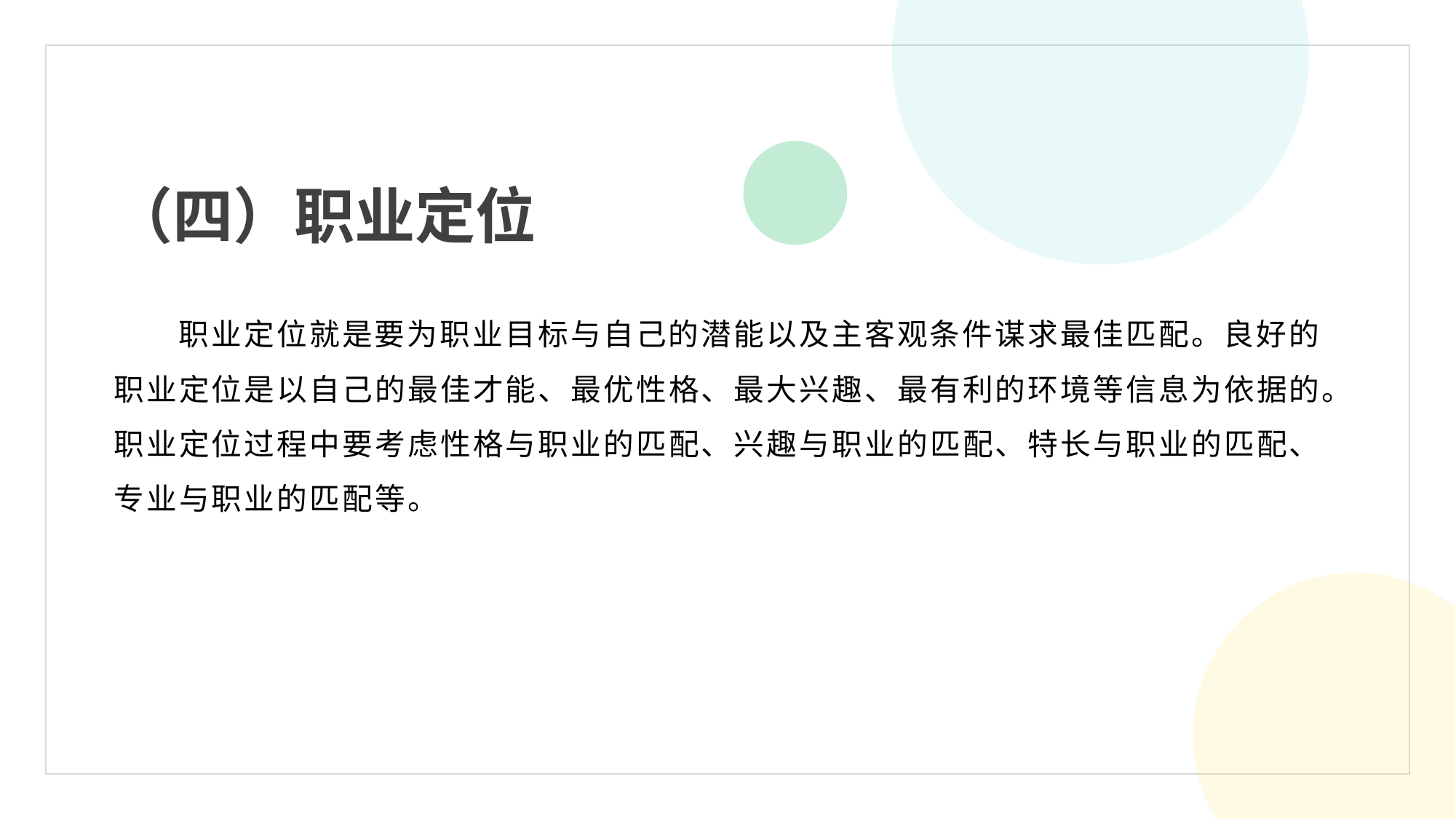

（四）职业定位
职业定位就是要为职业目标与自己的潜能以及主客观条件谋求最佳匹配。良好的职业定位是以自己的最佳才能、最优性格、最大兴趣、最有利的环境等信息为依据的。职业定位过程中要考虑性格与职业的匹配、兴趣与职业的匹配、特长与职业的匹配、专业与职业的匹配等。